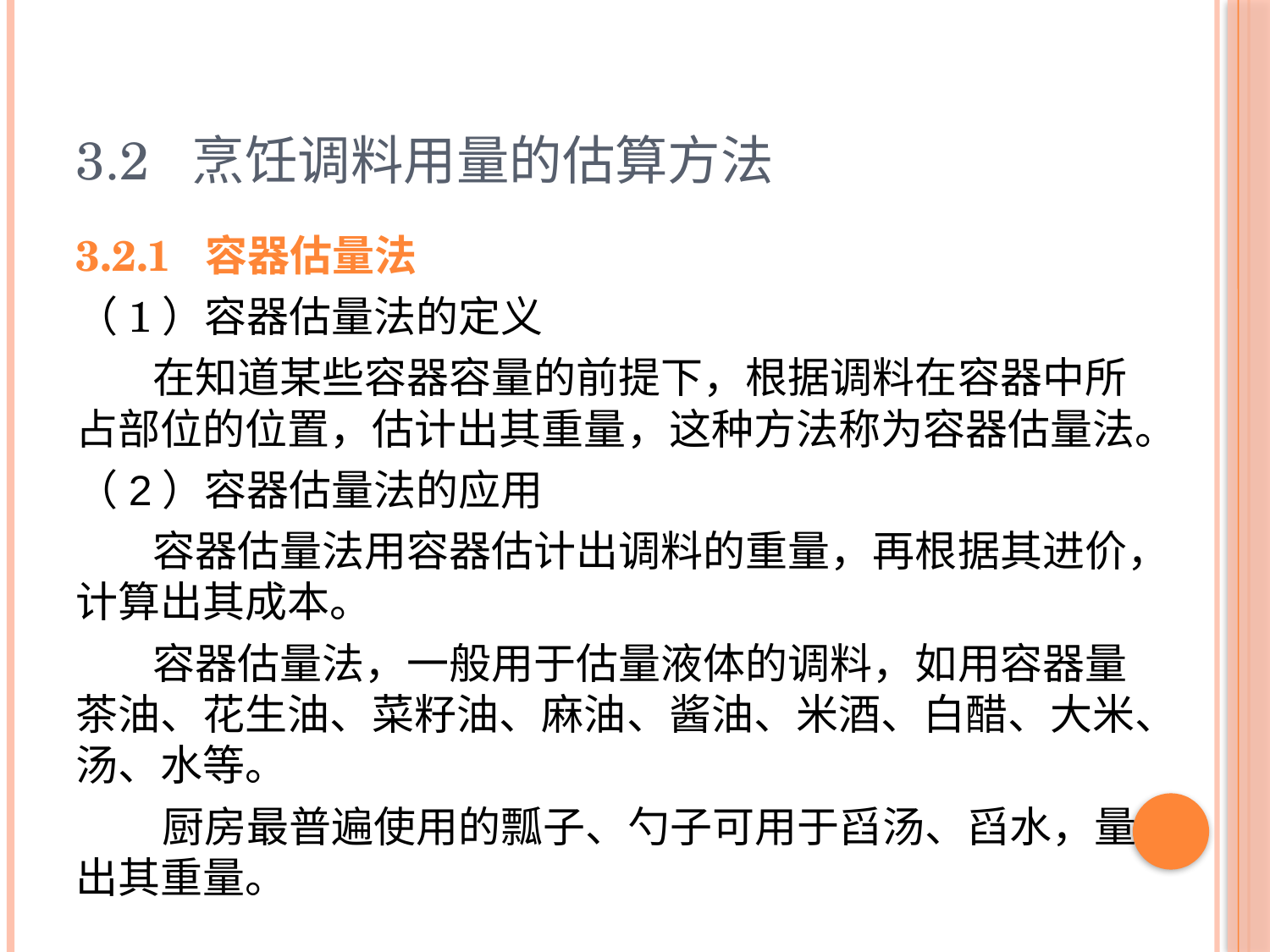

# 3.2  烹饪调料用量的估算方法
3.2.1  容器估量法
（1）容器估量法的定义
       在知道某些容器容量的前提下，根据调料在容器中所占部位的位置，估计出其重量，这种方法称为容器估量法。
（2）容器估量法的应用
       容器估量法用容器估计出调料的重量，再根据其进价，计算出其成本。
       容器估量法，一般用于估量液体的调料，如用容器量茶油、花生油、菜籽油、麻油、酱油、米酒、白醋、大米、汤、水等。
        厨房最普遍使用的瓢子、勺子可用于舀汤、舀水，量出其重量。